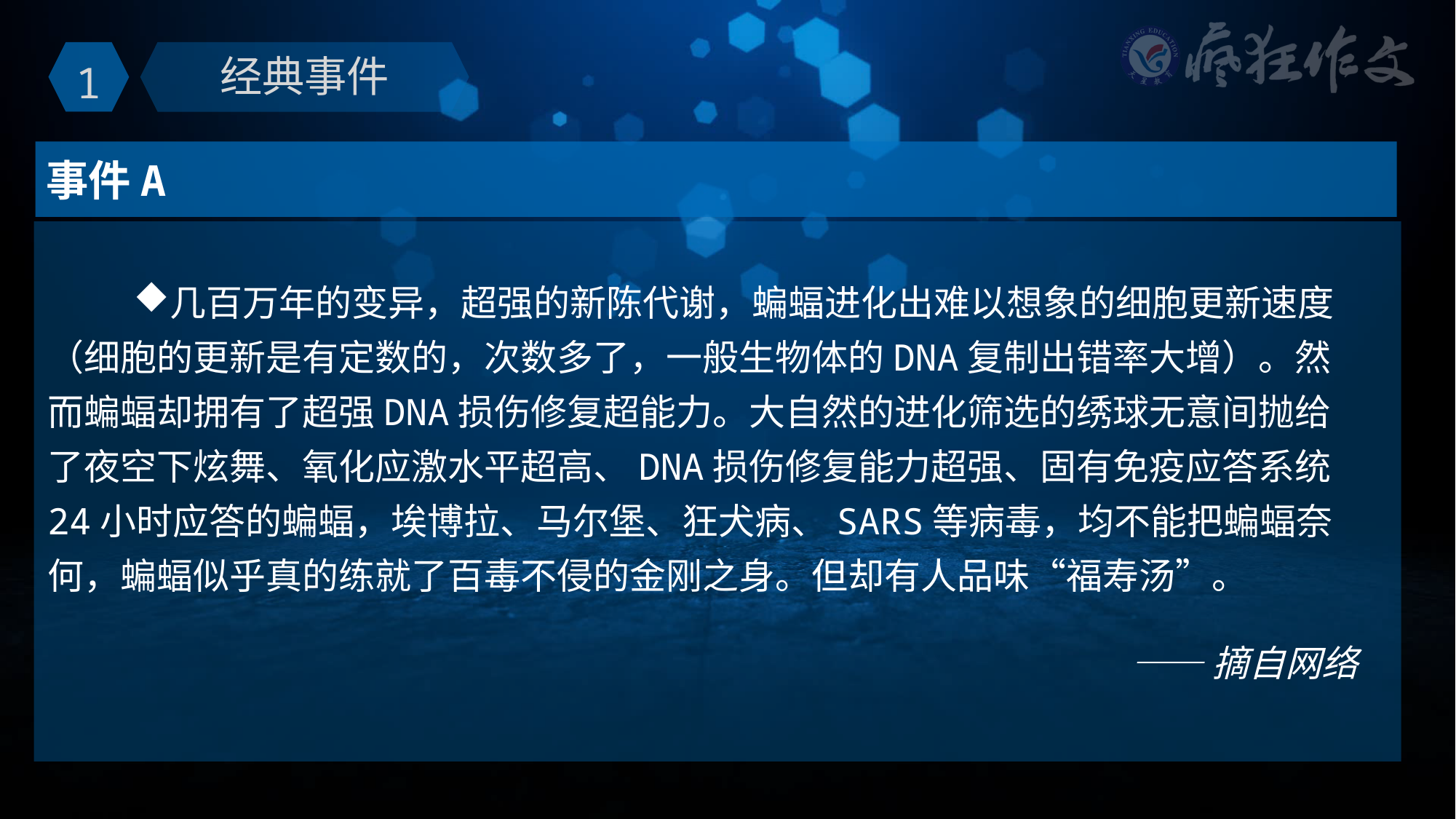

1

经典事件
事件A

几百万年的变异，超强的新陈代谢，蝙蝠进化出难以想象的细胞更新速度（细胞的更新是有定数的，次数多了，一般生物体的DNA复制出错率大增）。然而蝙蝠却拥有了超强DNA损伤修复超能力。大自然的进化筛选的绣球无意间抛给了夜空下炫舞、氧化应激水平超高、DNA损伤修复能力超强、固有免疫应答系统24小时应答的蝙蝠，埃博拉、马尔堡、狂犬病、SARS等病毒，均不能把蝙蝠奈何，蝙蝠似乎真的练就了百毒不侵的金刚之身。但却有人品味“福寿汤”。

——摘自网络